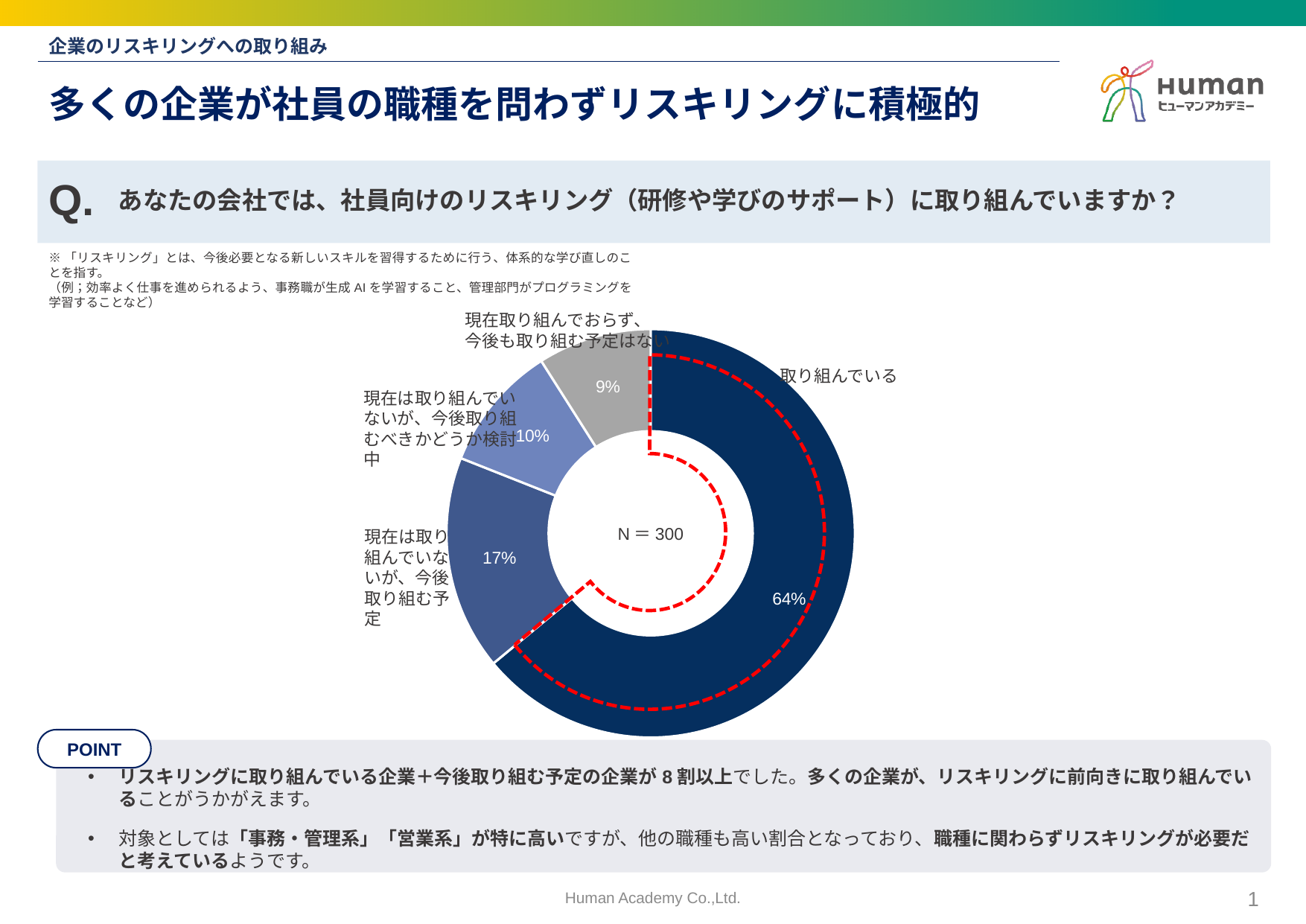

企業のリスキリングへの取り組み
# 多くの企業が社員の職種を問わずリスキリングに積極的
Q.
あなたの会社では、社員向けのリスキリング（研修や学びのサポート）に取り組んでいますか？
※「リスキリング」とは、今後必要となる新しいスキルを習得するために行う、体系的な学び直しのことを指す。
（例；効率よく仕事を進められるよう、事務職が生成AIを学習すること、管理部門がプログラミングを学習することなど）
現在取り組んでおらず、
今後も取り組む予定はない

### Chart

| Category | 列1 |
|---|---|
| 取り組んでいる | 0.64 |
| 現在は取り組んでいないが、今後取り組む予定 | 0.17 |
| 現在は取り組んでいないが、今後取り組むべきかどうか検討中 | 0.1 |
| 現在取り組んでおらず、今後も取り組む予定はない | 0.09 |
取り組んでいる
現在は取り組んでいないが、今後取り組むべきかどうか検討中
N＝300
現在は取り組んでいないが、今後取り組む予定
リスキリングに取り組んでいる企業＋今後取り組む予定の企業が8割以上でした。多くの企業が、リスキリングに前向きに取り組んでいることがうかがえます。
対象としては「事務・管理系」「営業系」が特に高いですが、他の職種も高い割合となっており、職種に関わらずリスキリングが必要だと考えているようです。
Human Academy Co.,Ltd.
1